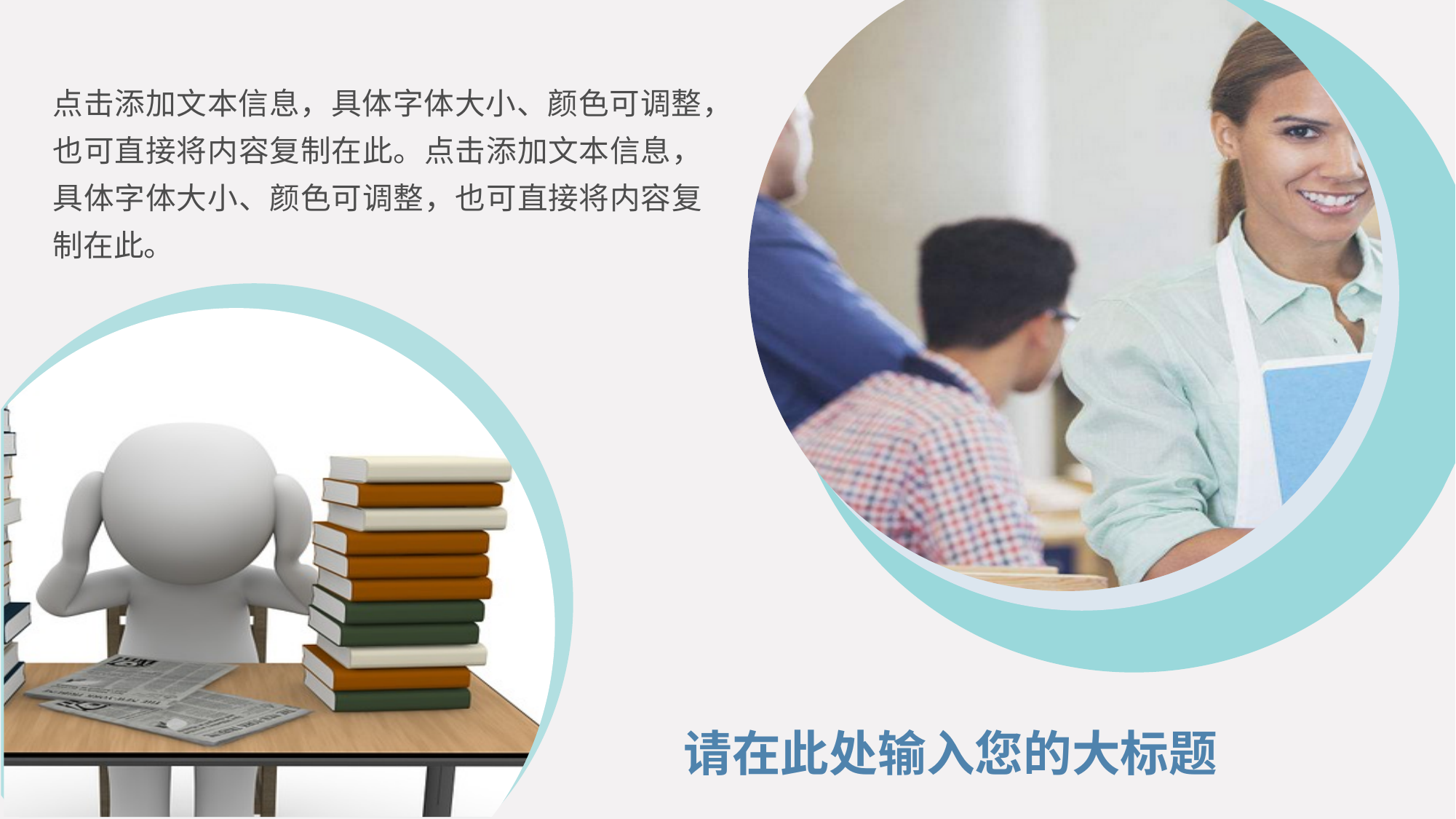

点击添加文本信息，具体字体大小、颜色可调整，也可直接将内容复制在此。点击添加文本信息，具体字体大小、颜色可调整，也可直接将内容复制在此。

请在此处输入您的大标题